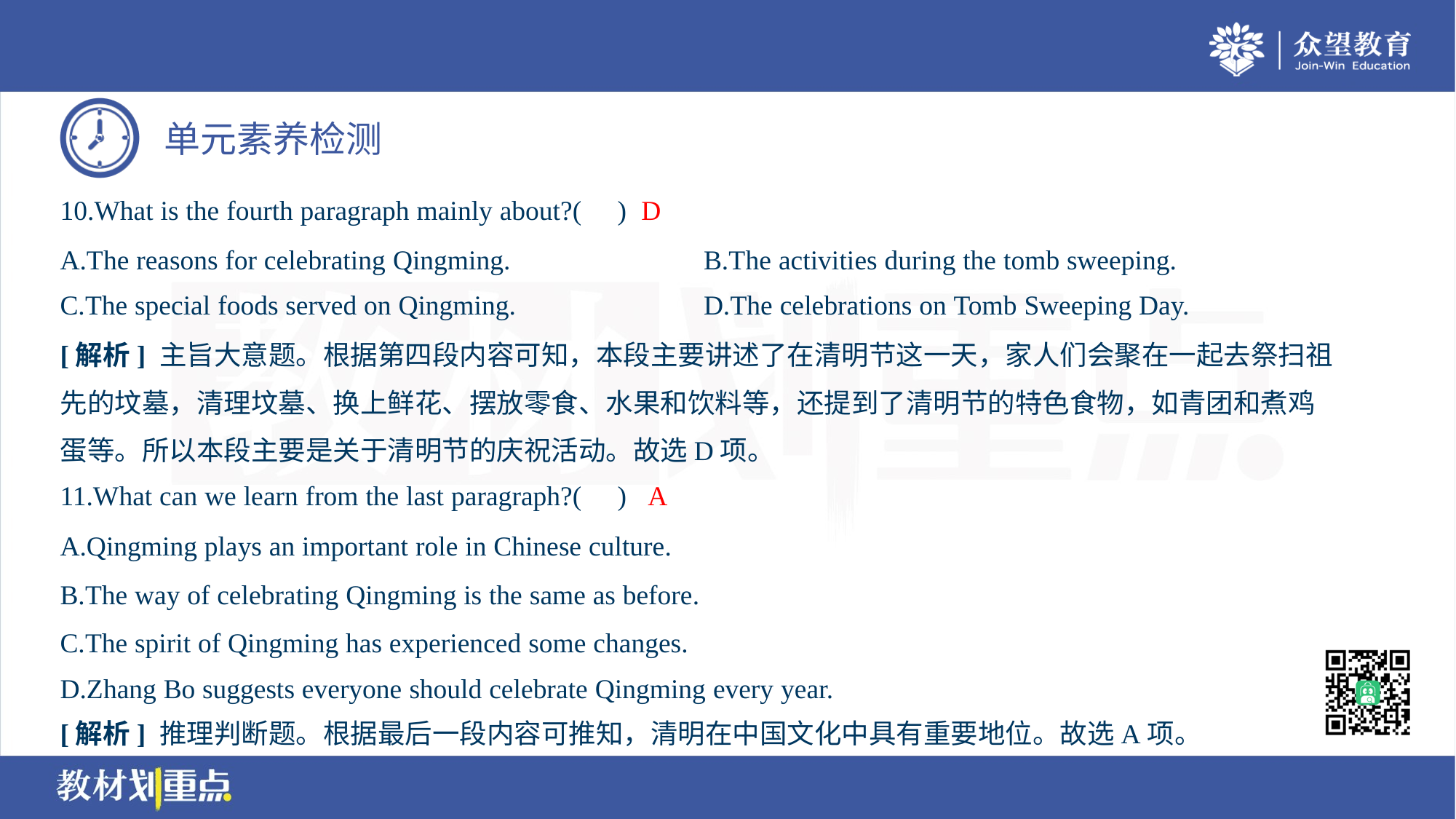

D
10.What is the fourth paragraph mainly about?(     )
A.The reasons for celebrating Qingming.	B.The activities during the tomb sweeping.
C.The special foods served on Qingming.	D.The celebrations on Tomb Sweeping Day.
[解析] 主旨大意题。根据第四段内容可知，本段主要讲述了在清明节这一天，家人们会聚在一起去祭扫祖
先的坟墓，清理坟墓、换上鲜花、摆放零食、水果和饮料等，还提到了清明节的特色食物，如青团和煮鸡
蛋等。所以本段主要是关于清明节的庆祝活动。故选D项。
A
11.What can we learn from the last paragraph?(     )
A.Qingming plays an important role in Chinese culture.
B.The way of celebrating Qingming is the same as before.
C.The spirit of Qingming has experienced some changes.
D.Zhang Bo suggests everyone should celebrate Qingming every year.
[解析] 推理判断题。根据最后一段内容可推知，清明在中国文化中具有重要地位。故选A项。